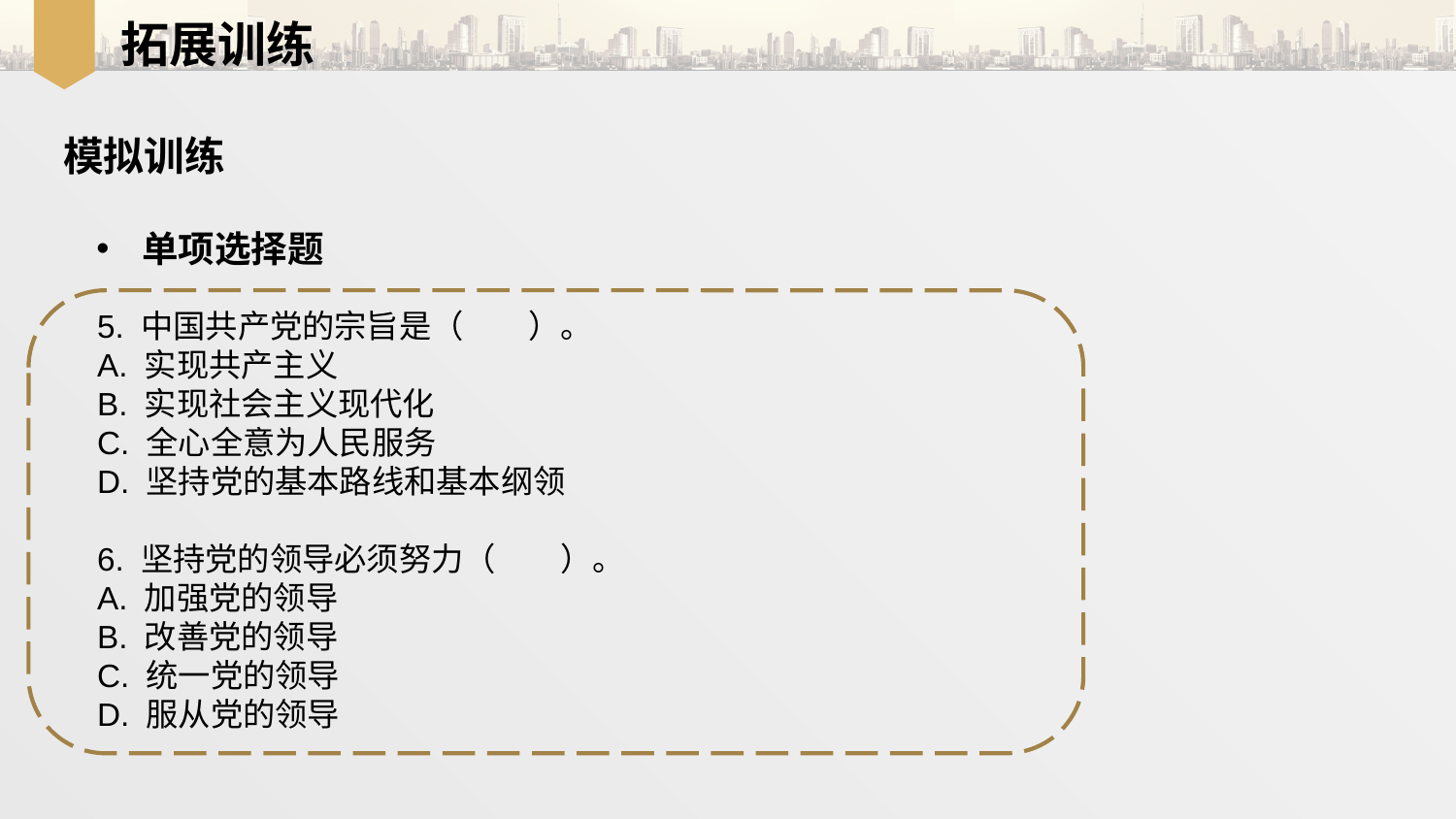

拓展训练
模拟训练
单项选择题

5. 中国共产党的宗旨是（　　）。
A. 实现共产主义
B. 实现社会主义现代化
C. 全心全意为人民服务
D. 坚持党的基本路线和基本纲领

6. 坚持党的领导必须努力（　　）。
A. 加强党的领导
B. 改善党的领导
C. 统一党的领导
D. 服从党的领导